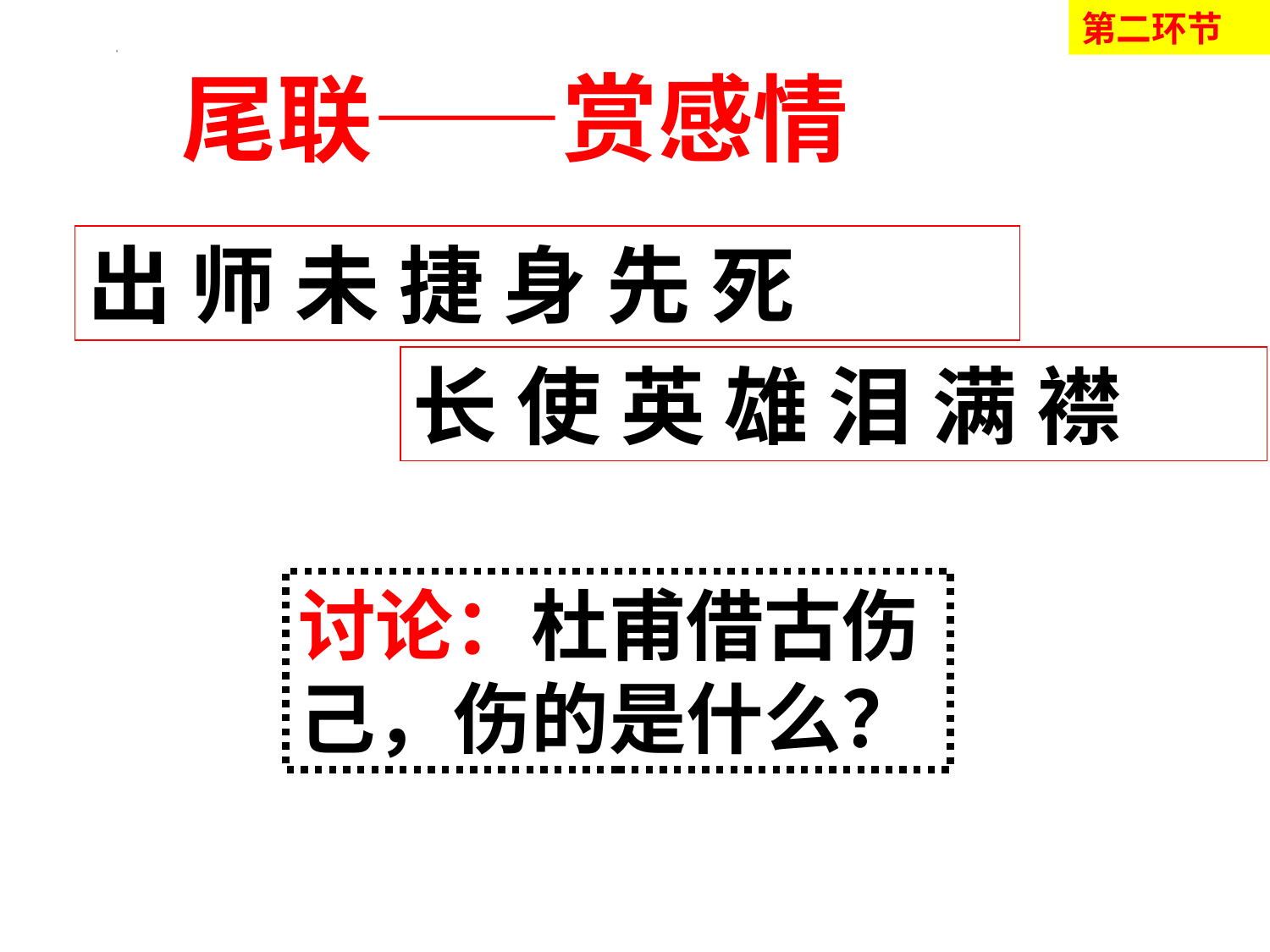

第二环节
尾联——赏感情
出 师 未 捷 身 先 死
长 使 英 雄 泪 满 襟
讨论：杜甫借古伤  己，伤的是什么？